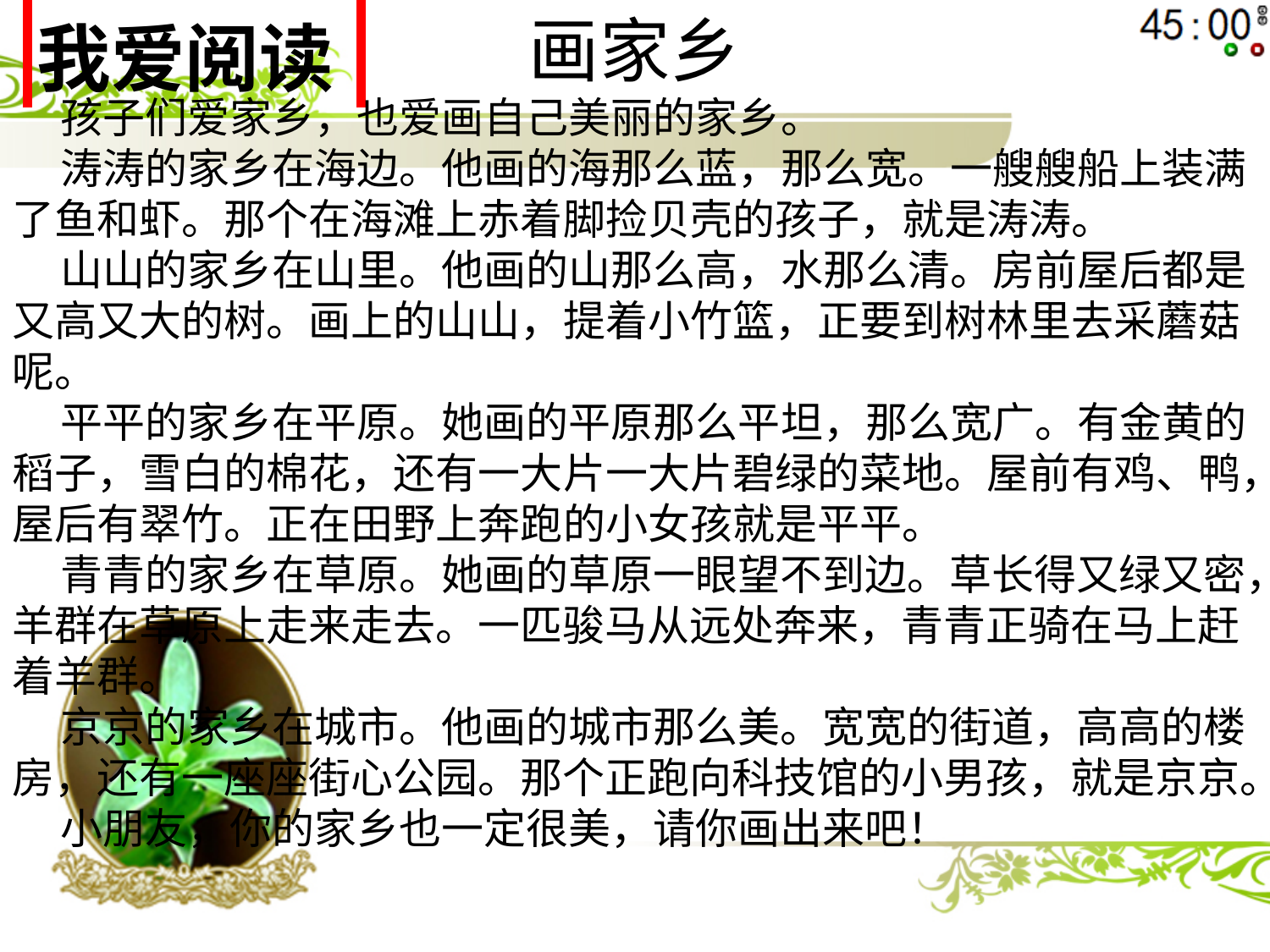

画家乡
    孩子们爱家乡，也爱画自己美丽的家乡。
    涛涛的家乡在海边。他画的海那么蓝，那么宽。一艘艘船上装满了鱼和虾。那个在海滩上赤着脚捡贝壳的孩子，就是涛涛。
    山山的家乡在山里。他画的山那么高，水那么清。房前屋后都是又高又大的树。画上的山山，提着小竹篮，正要到树林里去采蘑菇呢。
    平平的家乡在平原。她画的平原那么平坦，那么宽广。有金黄的稻子，雪白的棉花，还有一大片一大片碧绿的菜地。屋前有鸡、鸭，屋后有翠竹。正在田野上奔跑的小女孩就是平平。
    青青的家乡在草原。她画的草原一眼望不到边。草长得又绿又密，羊群在草原上走来走去。一匹骏马从远处奔来，青青正骑在马上赶着羊群。
    京京的家乡在城市。他画的城市那么美。宽宽的街道，高高的楼房，还有一座座街心公园。那个正跑向科技馆的小男孩，就是京京。
    小朋友，你的家乡也一定很美，请你画出来吧！
| 我爱阅读 |
| --- |